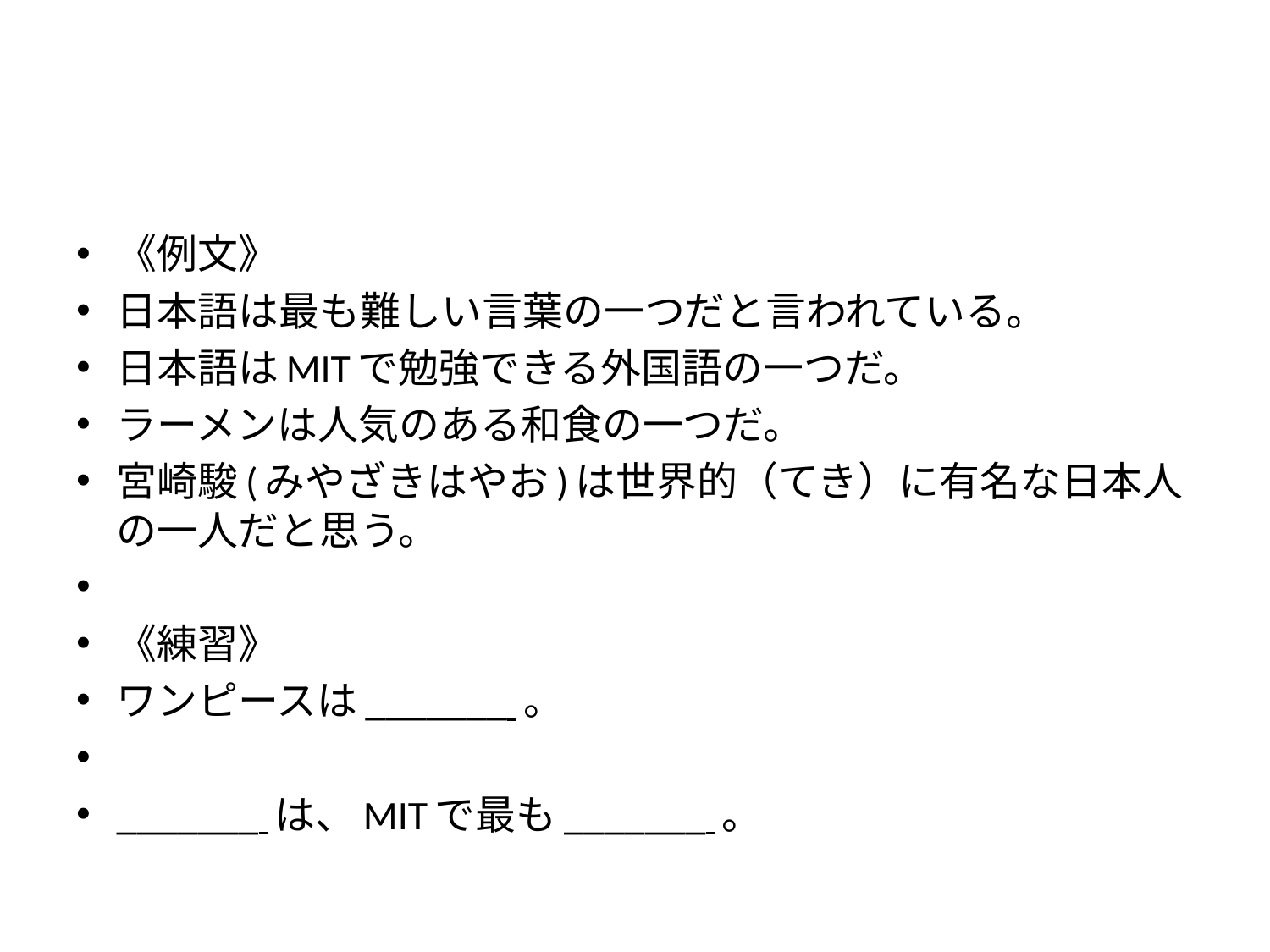

《例文》​
日本語は最も難しい言葉の一つだと言われている。​
日本語はMITで勉強できる外国語の一つだ。​
ラーメンは人気のある和食の一つだ。​
宮崎駿(みやざきはやお)は世界的（てき）に有名な日本人の一人だと思う。​
​
《練習》​
ワンピースは_______ 。​
​
_______ は、MITで最も_______ 。​